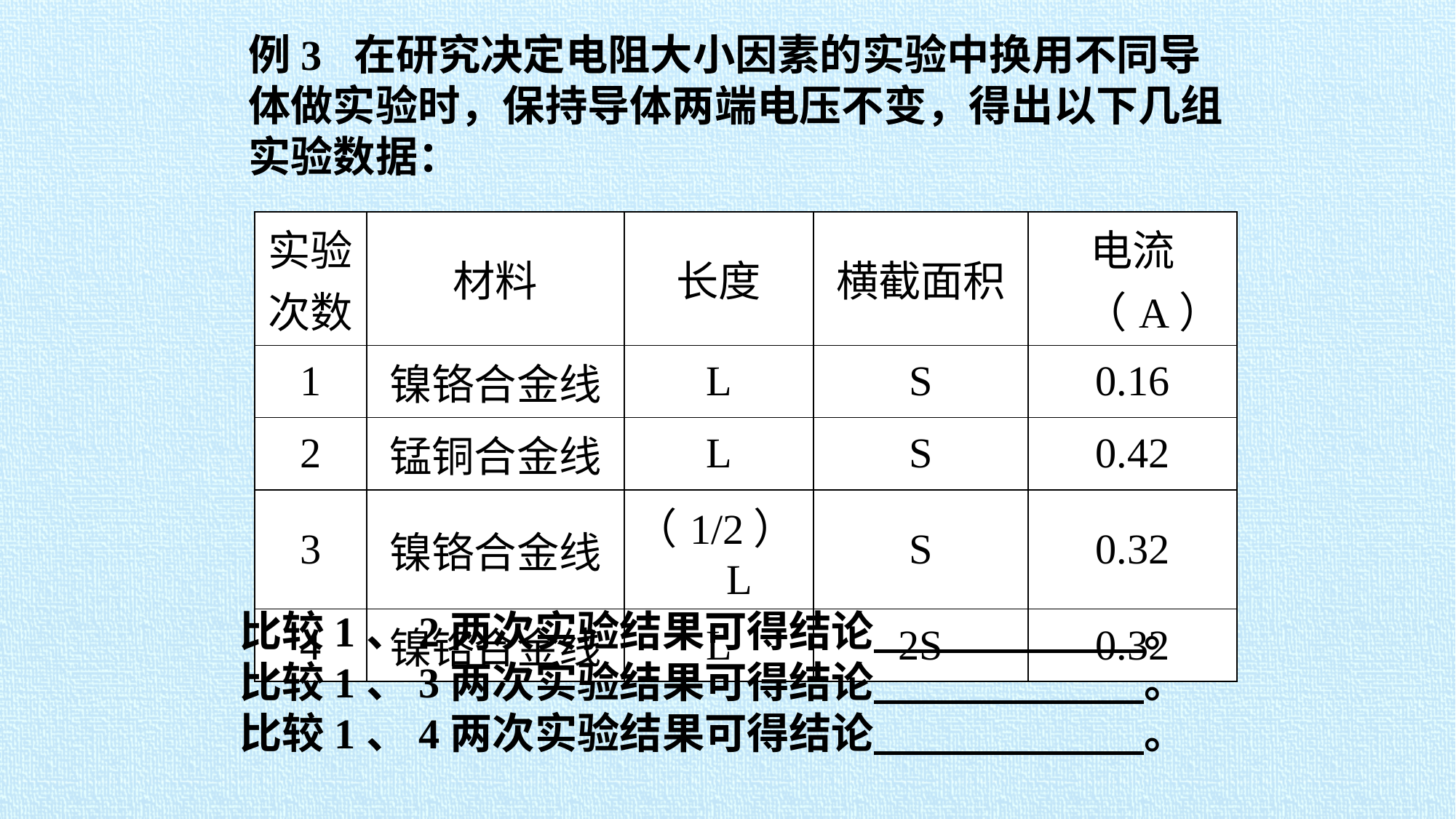

例3  在研究决定电阻大小因素的实验中换用不同导体做实验时，保持导体两端电压不变，得出以下几组实验数据：
| 实验 次数 | 材料 | 长度 | 横截面积 | 电流（A） |
| --- | --- | --- | --- | --- |
| 1 | 镍铬合金线 | L | S | 0.16 |
| 2 | 锰铜合金线 | L | S | 0.42 |
| 3 | 镍铬合金线 | （1/2）L | S | 0.32 |
| 4 | 镍铬合金线 | L | 2S | 0.32 |
比较1、2两次实验结果可得结论                            。
比较1、3两次实验结果可得结论                            。
比较1、4两次实验结果可得结论                            。